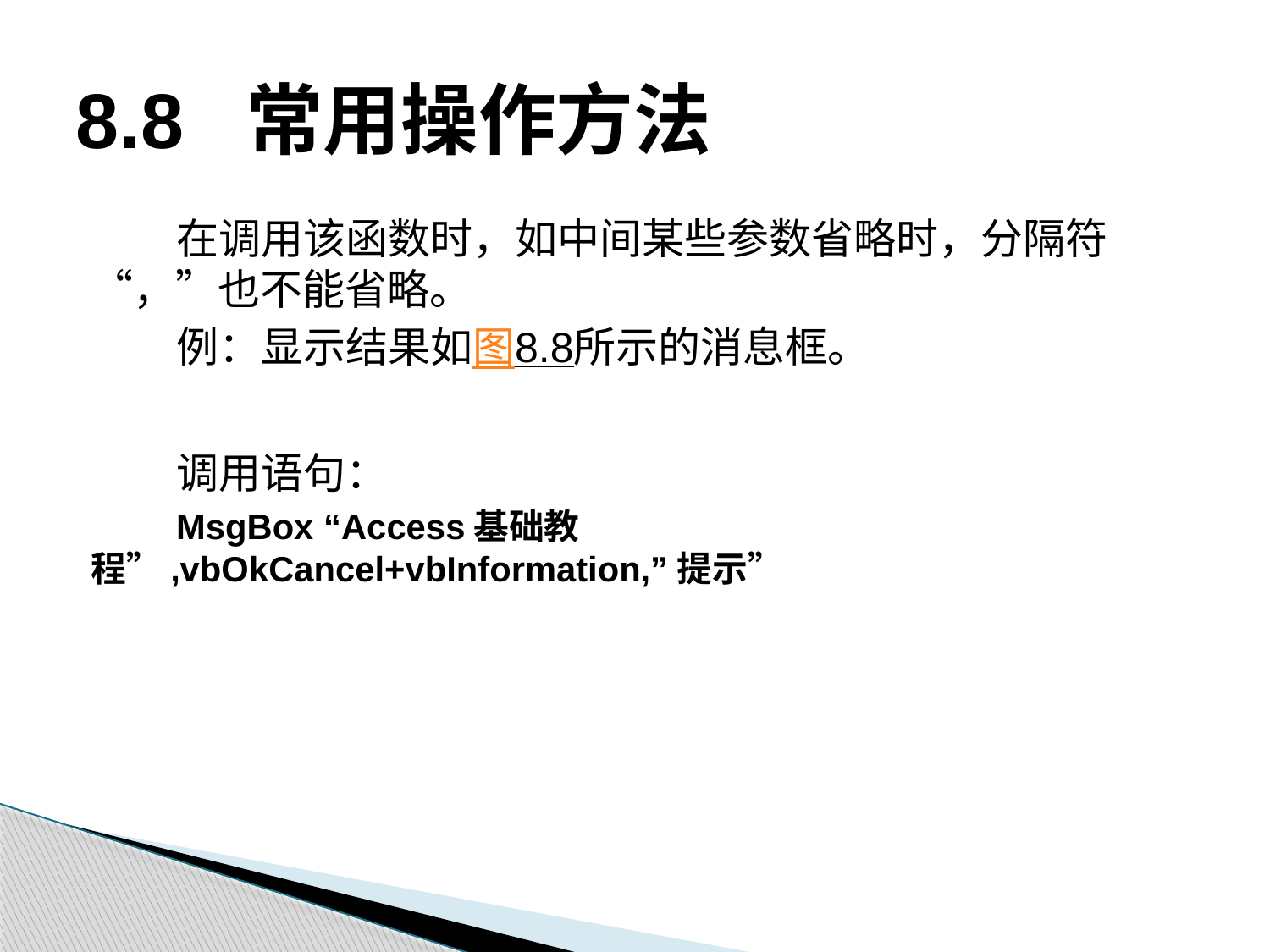

# 8.8  常用操作方法
在调用该函数时，如中间某些参数省略时，分隔符“，”也不能省略。
例：显示结果如图8.8所示的消息框。

调用语句：
MsgBox “Access基础教程”,vbOkCancel+vbInformation,”提示”